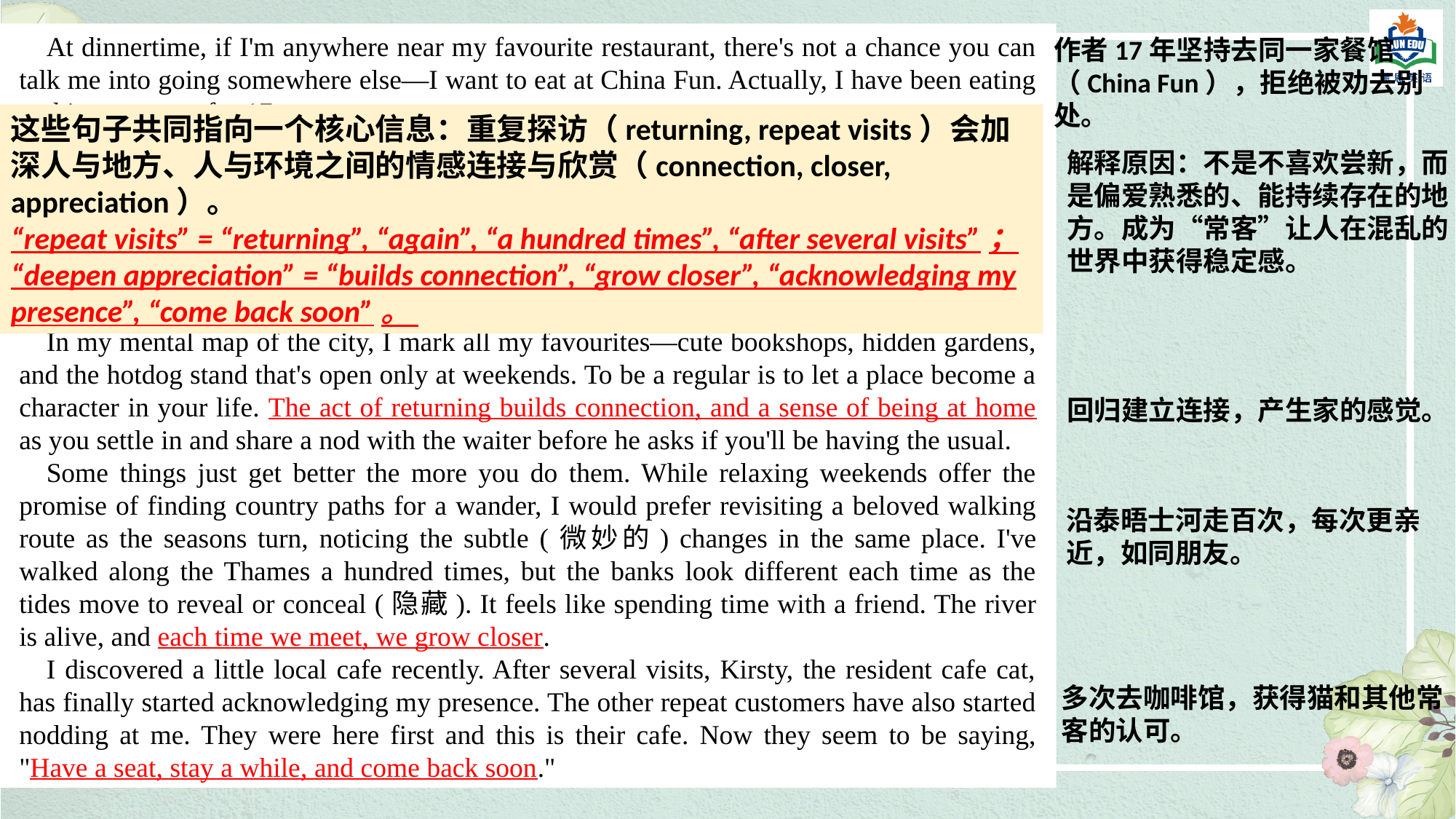

At dinnertime, if I'm anywhere near my favourite restaurant, there's not a chance you can talk me into going somewhere else—I want to eat at China Fun. Actually, I have been eating at this restaurant for 17 years.
Don't get me wrong, trying new things is great, and I love exploring. But the pressure to always keep trying new things ignores the satisfaction of finding our loves and keeping on loving them. That's why I dislike pop-up restaurants. I'd much rather invest my time and money in a place that will still be here next month, working my way through the menu to find my favourite dishes, and figuring out which is the best table. In a chaotic world, being a regular makes me feel that there are always places where things stay the same.
In my mental map of the city, I mark all my favourites—cute bookshops, hidden gardens, and the hotdog stand that's open only at weekends. To be a regular is to let a place become a character in your life. The act of returning builds connection, and a sense of being at home as you settle in and share a nod with the waiter before he asks if you'll be having the usual.
Some things just get better the more you do them. While relaxing weekends offer the promise of finding country paths for a wander, I would prefer revisiting a beloved walking route as the seasons turn, noticing the subtle (微妙的) changes in the same place. I've walked along the Thames a hundred times, but the banks look different each time as the tides move to reveal or conceal (隐藏). It feels like spending time with a friend. The river is alive, and each time we meet, we grow closer.
I discovered a little local cafe recently. After several visits, Kirsty, the resident cafe cat, has finally started acknowledging my presence. The other repeat customers have also started nodding at me. They were here first and this is their cafe. Now they seem to be saying, "Have a seat, stay a while, and come back soon."
作者17年坚持去同一家餐馆（China Fun），拒绝被劝去别处。
这些句子共同指向一个核心信息：重复探访（returning, repeat visits）会加深人与地方、人与环境之间的情感连接与欣赏（connection, closer, appreciation）。
“repeat visits” = “returning”, “again”, “a hundred times”, “after several visits”；
“deepen appreciation” = “builds connection”, “grow closer”, “acknowledging my presence”, “come back soon”。
解释原因：不是不喜欢尝新，而是偏爱熟悉的、能持续存在的地方。成为“常客”让人在混乱的世界中获得稳定感。
回归建立连接，产生家的感觉。
沿泰晤士河走百次，每次更亲近，如同朋友。
多次去咖啡馆，获得猫和其他常客的认可。